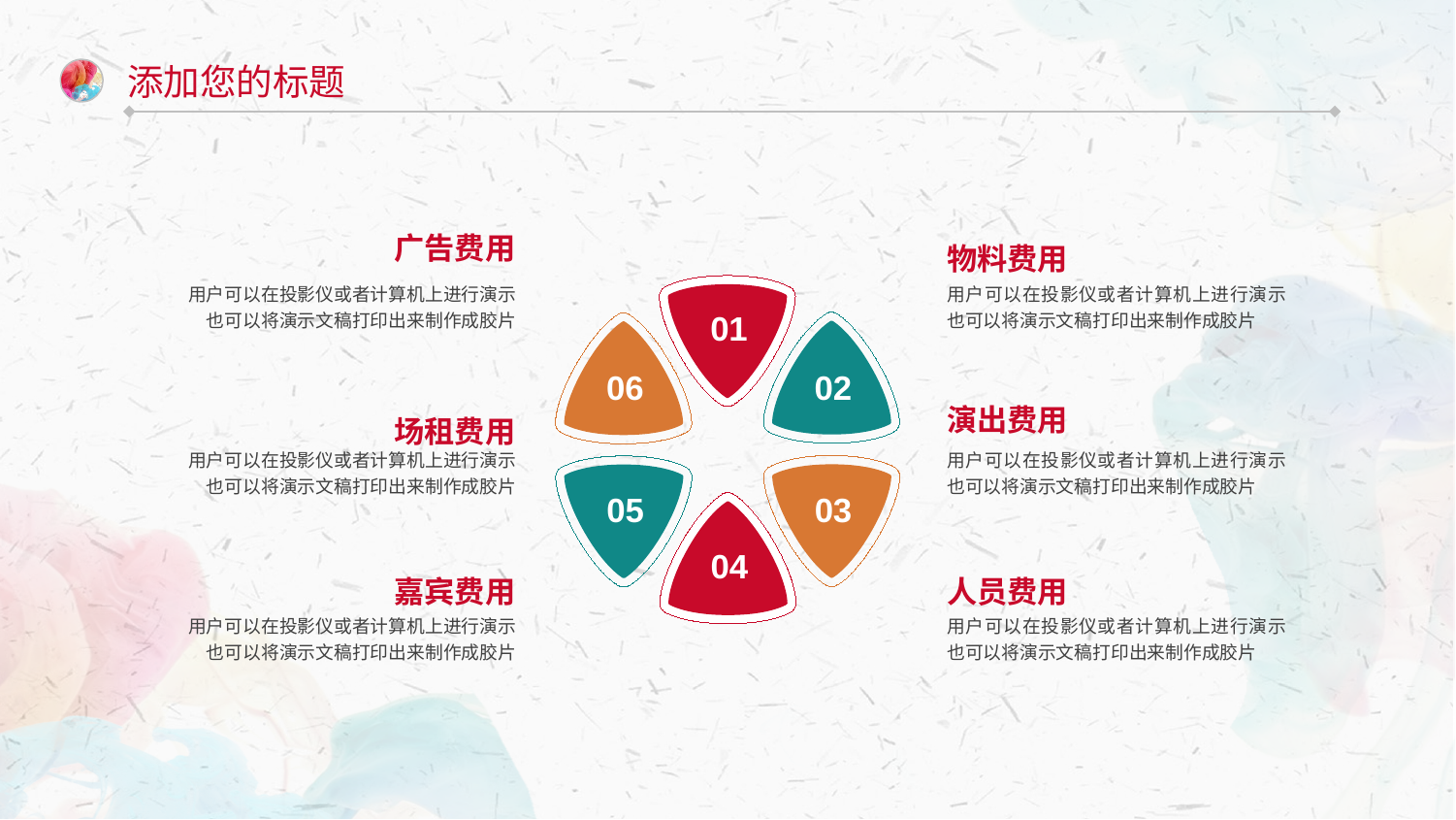

添加您的标题
广告费用
用户可以在投影仪或者计算机上进行演示也可以将演示文稿打印出来制作成胶片
物料费用
用户可以在投影仪或者计算机上进行演示也可以将演示文稿打印出来制作成胶片

01

06
02

05
03

04
演出费用
用户可以在投影仪或者计算机上进行演示也可以将演示文稿打印出来制作成胶片
场租费用
用户可以在投影仪或者计算机上进行演示也可以将演示文稿打印出来制作成胶片
嘉宾费用
用户可以在投影仪或者计算机上进行演示也可以将演示文稿打印出来制作成胶片
人员费用
用户可以在投影仪或者计算机上进行演示也可以将演示文稿打印出来制作成胶片